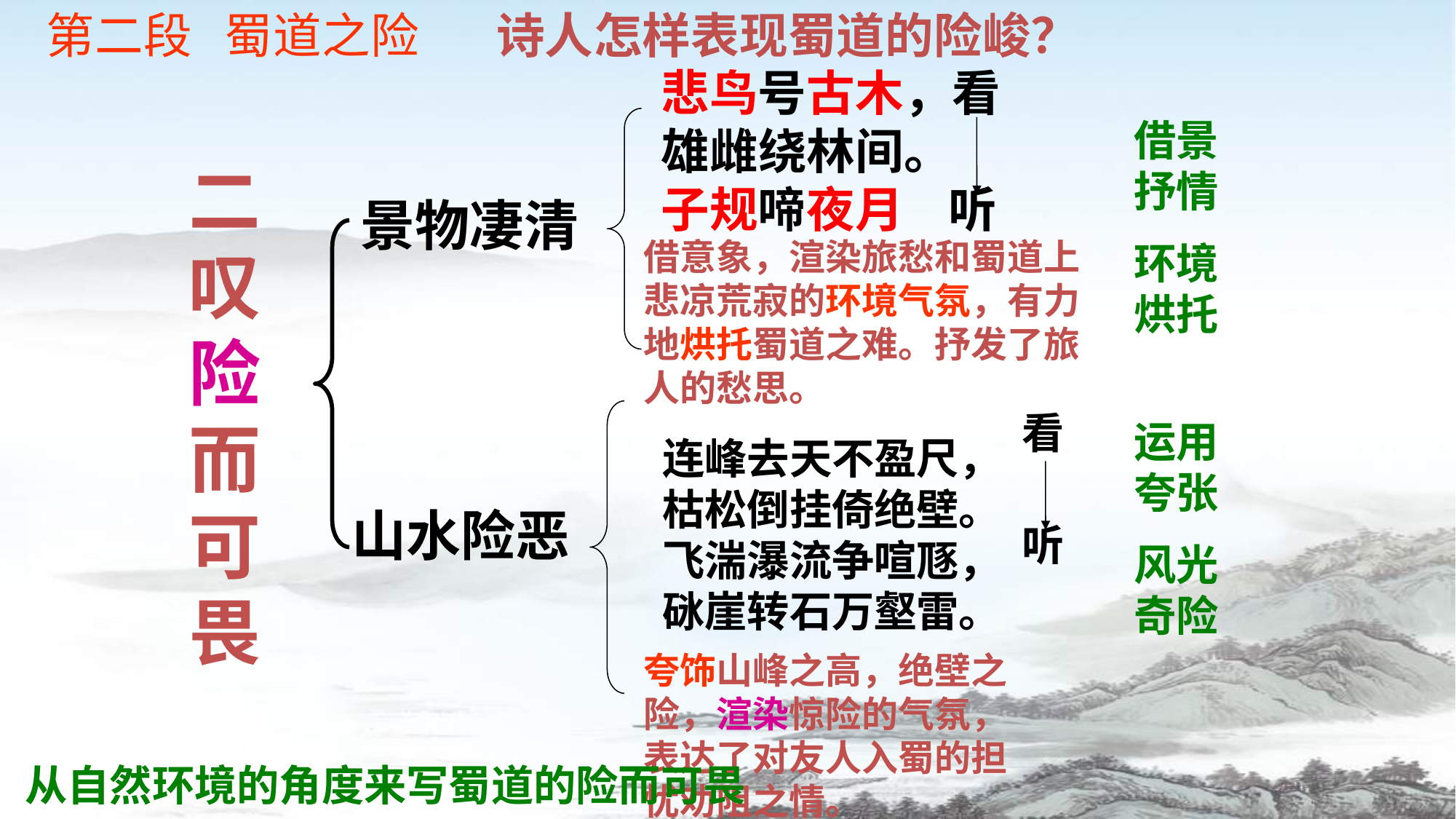

第二段   蜀道之险       诗人怎样表现蜀道的险峻？
悲鸟号古木，看
雄雌绕林间。
子规啼夜月    听

借景抒情
环境烘托

二叹险而可畏
景物凄清

借意象，渲染旅愁和蜀道上悲凉荒寂的环境气氛，有力地烘托蜀道之难。抒发了旅人的愁思。

连峰去天不盈尺，
枯松倒挂倚绝壁。
飞湍瀑流争喧豗，
砯崖转石万壑雷。

看

运用夸张
风光奇险

山水险恶
听

夸饰山峰之高，绝壁之险，渲染惊险的气氛，表达了对友人入蜀的担忧劝阻之情。

从自然环境的角度来写蜀道的险而可畏